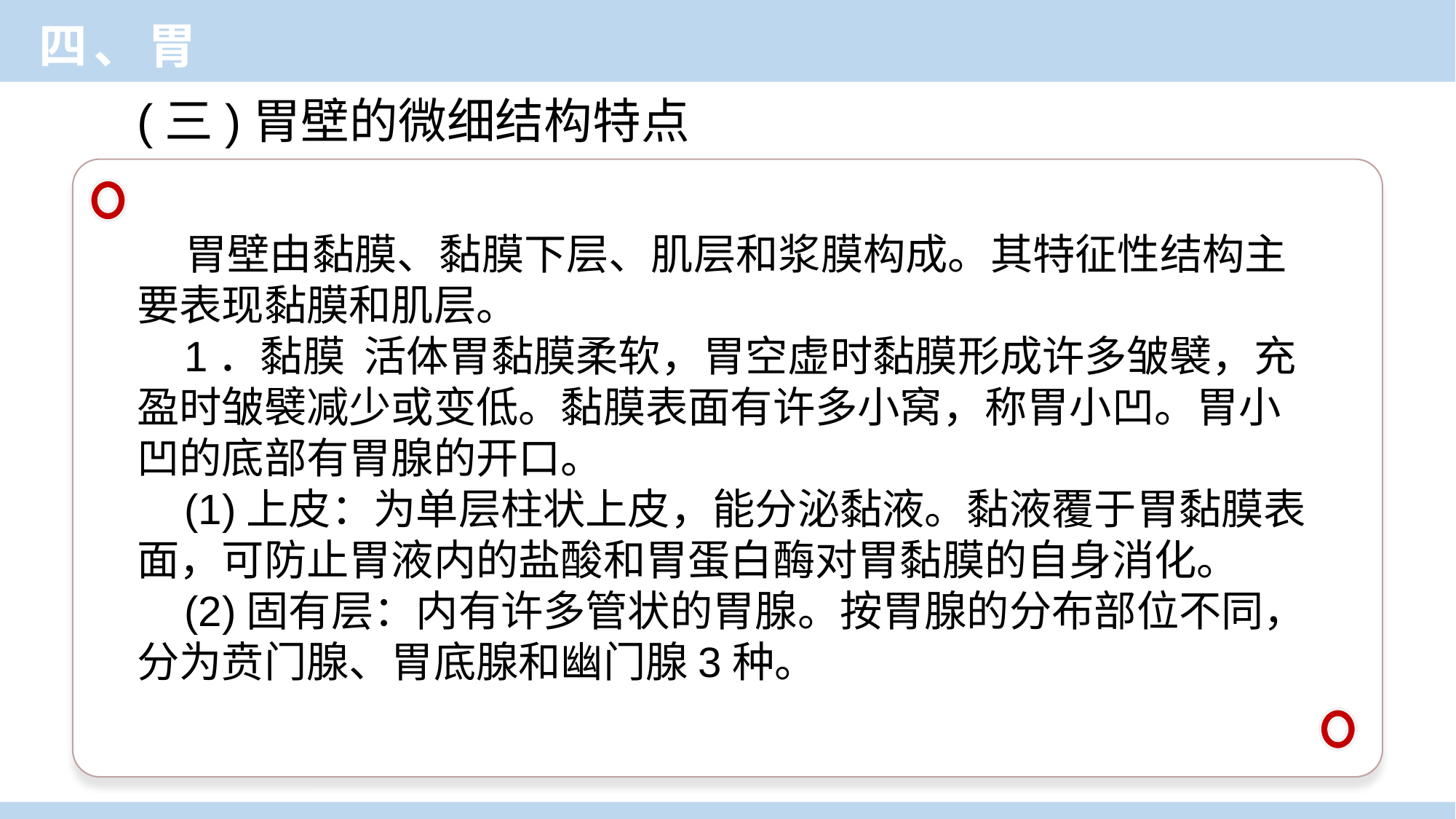

四、胃
(三)胃壁的微细结构特点

    胃壁由黏膜、黏膜下层、肌层和浆膜构成。其特征性结构主要表现黏膜和肌层。
    1．黏膜  活体胃黏膜柔软，胃空虚时黏膜形成许多皱襞，充盈时皱襞减少或变低。黏膜表面有许多小窝，称胃小凹。胃小凹的底部有胃腺的开口。
    (1)上皮：为单层柱状上皮，能分泌黏液。黏液覆于胃黏膜表面，可防止胃液内的盐酸和胃蛋白酶对胃黏膜的自身消化。
    (2)固有层：内有许多管状的胃腺。按胃腺的分布部位不同，分为贲门腺、胃底腺和幽门腺3种。